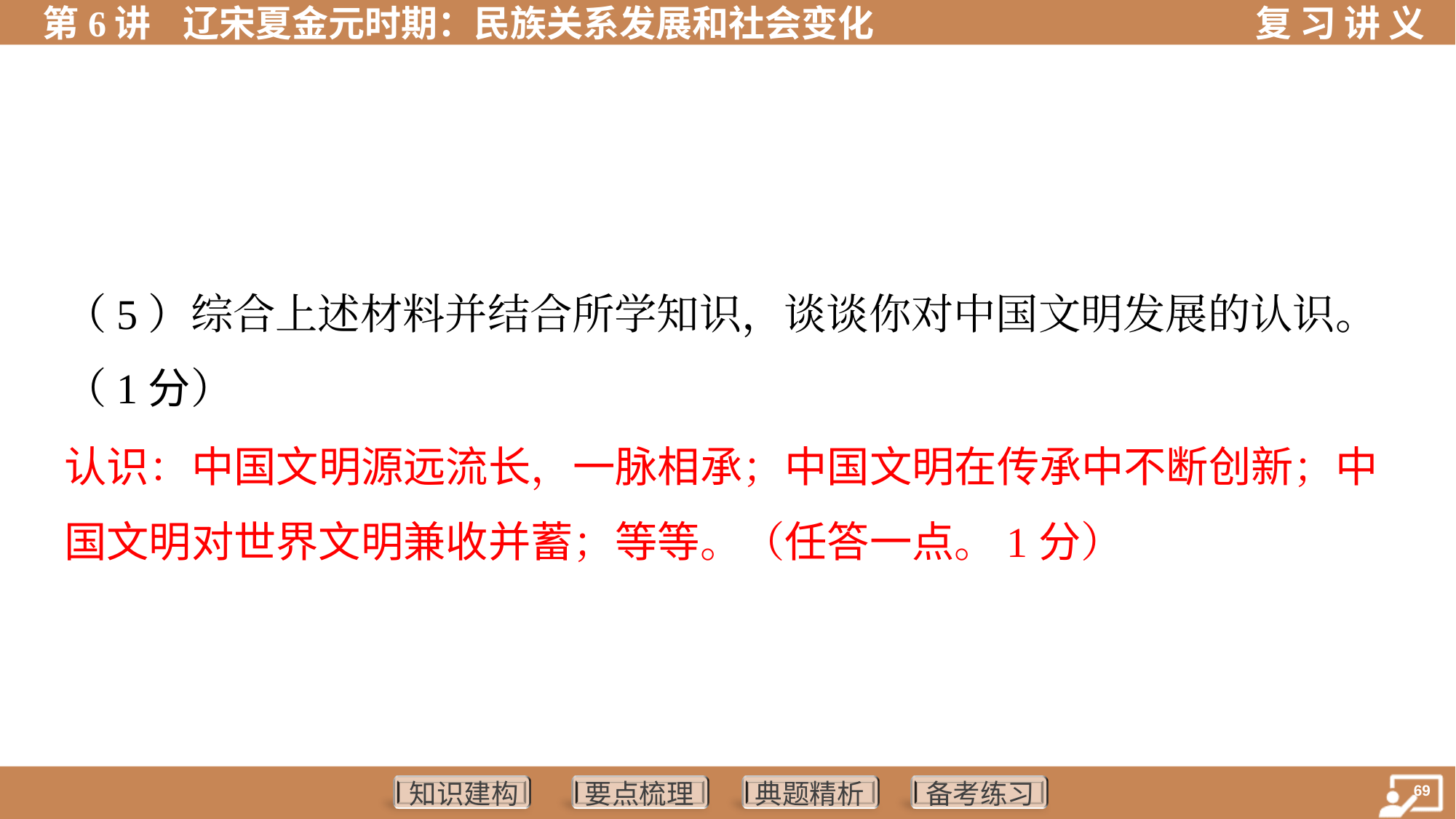

（5）综合上述材料并结合所学知识，谈谈你对中国文明发展的认识。
（1分）
认识：中国文明源远流长，一脉相承；中国文明在传承中不断创新；中
国文明对世界文明兼收并蓄；等等。（任答一点。1分）